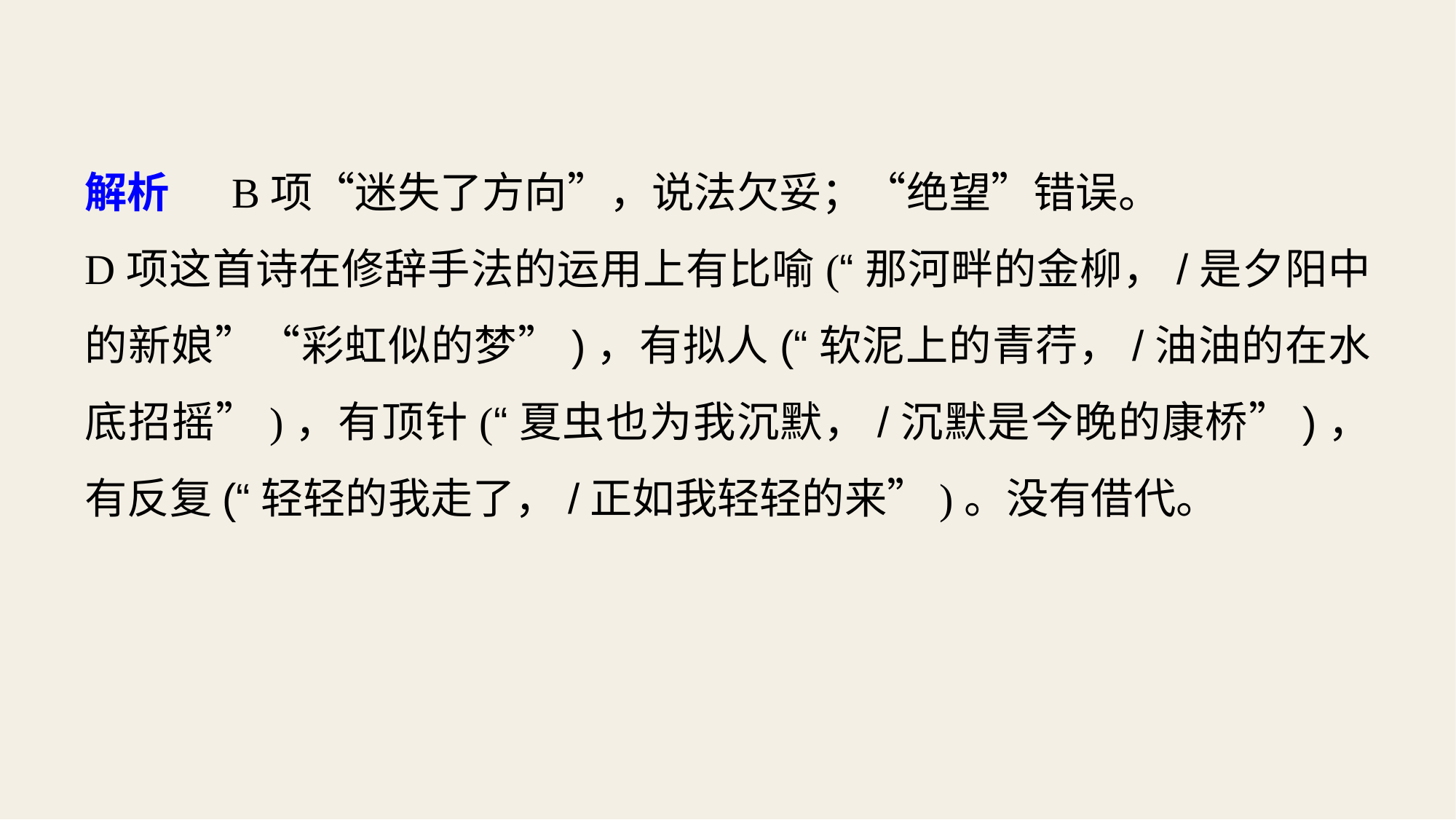

解析　 B项“迷失了方向”，说法欠妥；“绝望”错误。
D项这首诗在修辞手法的运用上有比喻(“那河畔的金柳，/是夕阳中的新娘”“彩虹似的梦”)，有拟人(“软泥上的青荇，/油油的在水底招摇”)，有顶针(“夏虫也为我沉默，/沉默是今晚的康桥”)，有反复(“轻轻的我走了，/正如我轻轻的来”)。没有借代。